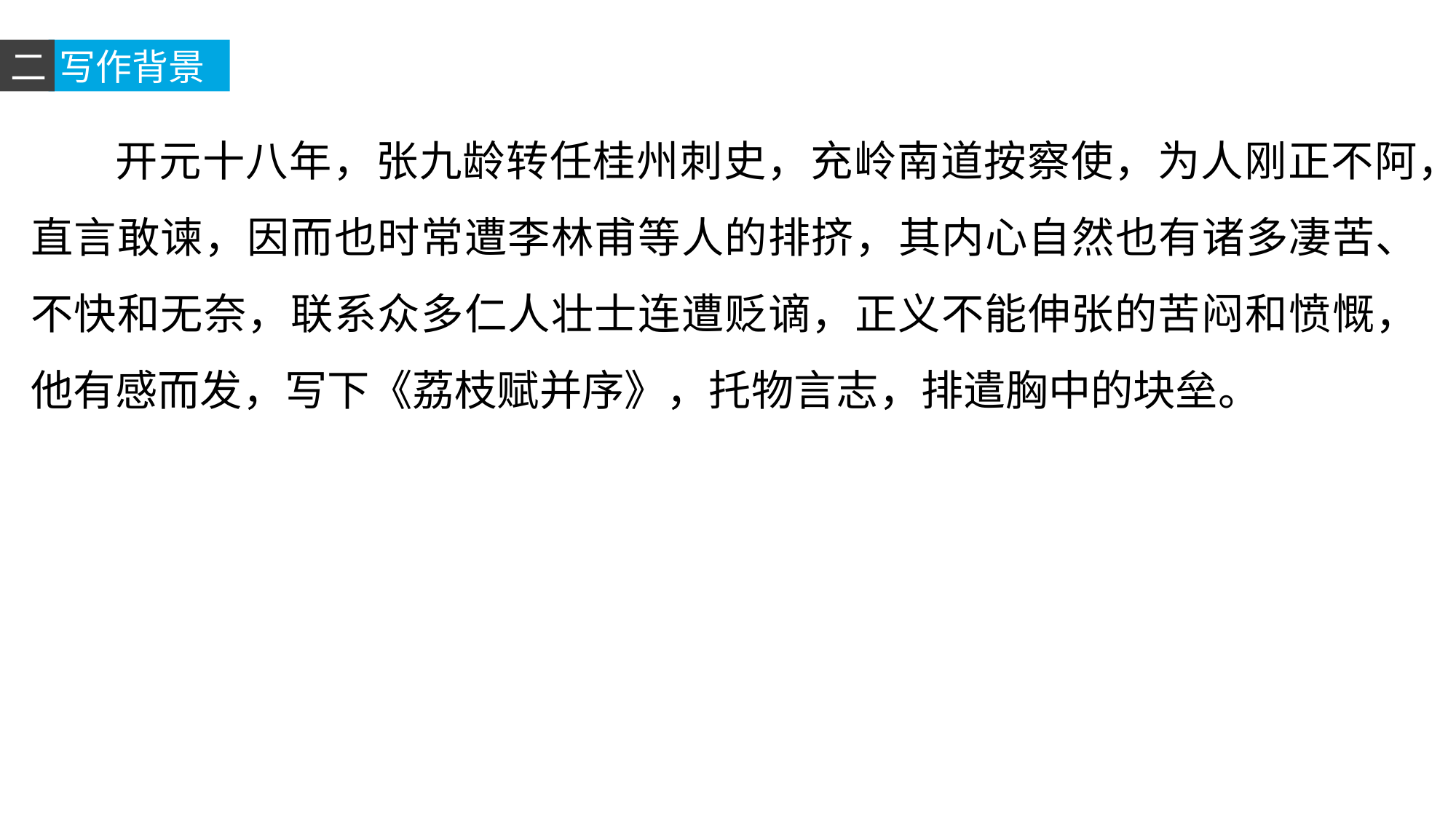

二
写作背景
开元十八年，张九龄转任桂州刺史，充岭南道按察使，为人刚正不阿，直言敢谏，因而也时常遭李林甫等人的排挤，其内心自然也有诸多凄苦、不快和无奈，联系众多仁人壮士连遭贬谪，正义不能伸张的苦闷和愤慨，他有感而发，写下《荔枝赋并序》，托物言志，排遣胸中的块垒。